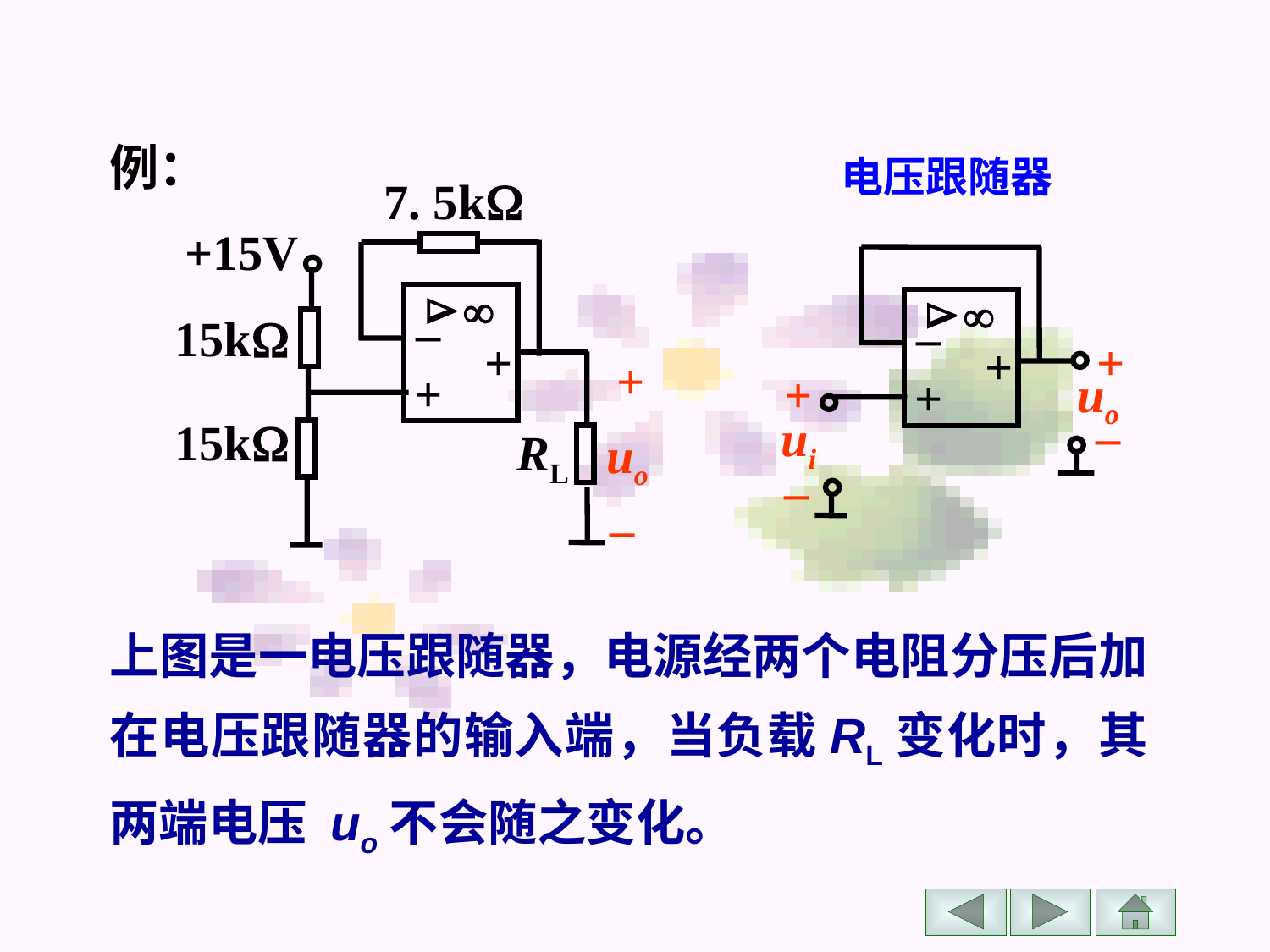

例：
电压跟随器
7. 5kΩ
+15V

∞
Δ

–
15kΩ
+

+

+

15kΩ
RL
uo

–

∞
Δ

–
+
+

+
uo
+

–
ui

–

上图是一电压跟随器，电源经两个电阻分压后加在电压跟随器的输入端，当负载RL变化时，其两端电压 uo不会随之变化。